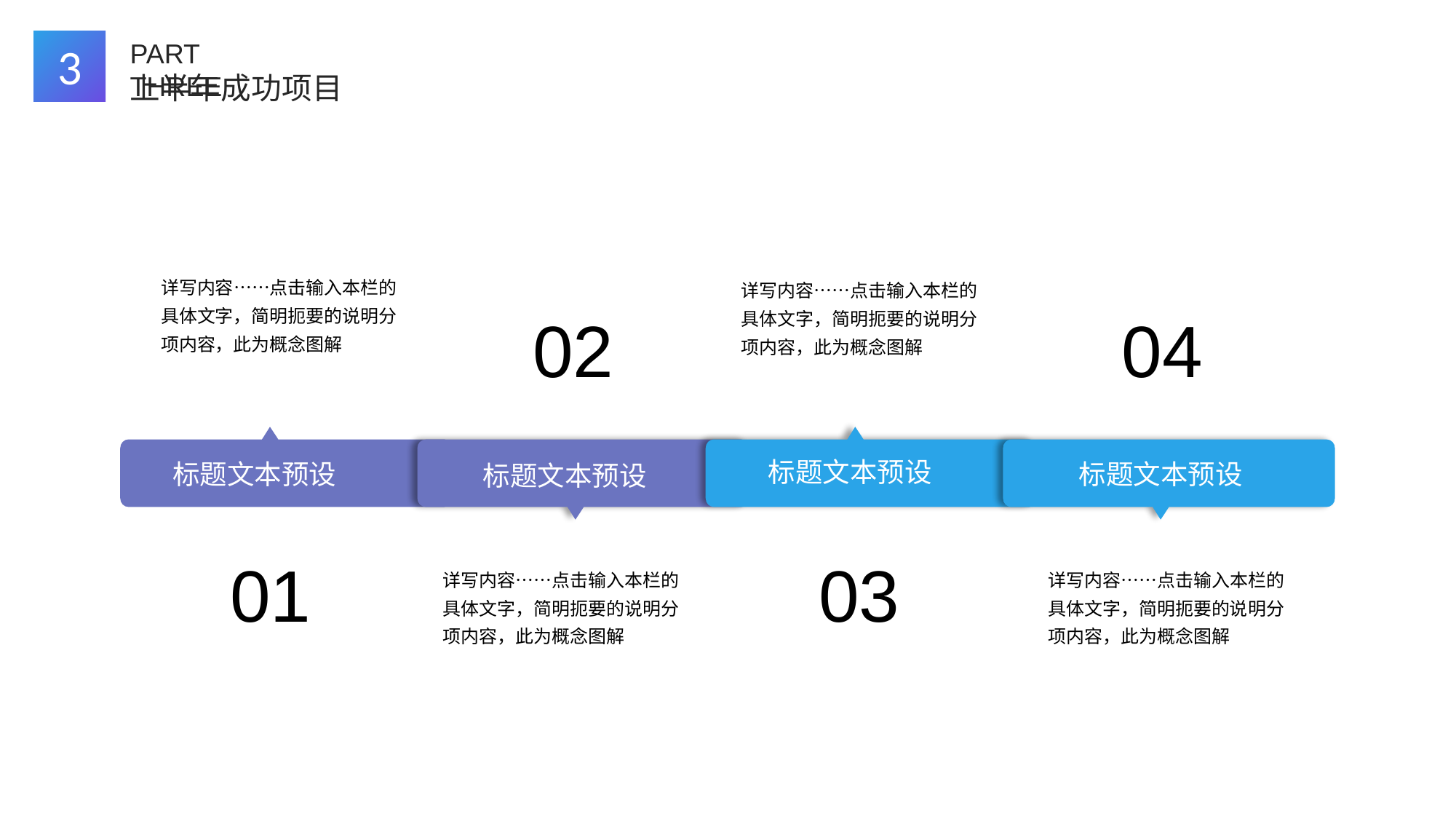

3
PART THREE
上半年成功项目
详写内容……点击输入本栏的具体文字，简明扼要的说明分项内容，此为概念图解
详写内容……点击输入本栏的具体文字，简明扼要的说明分项内容，此为概念图解
02
04

标题文本预设

标题文本预设

标题文本预设
标题文本预设
01
03
详写内容……点击输入本栏的具体文字，简明扼要的说明分项内容，此为概念图解
详写内容……点击输入本栏的具体文字，简明扼要的说明分项内容，此为概念图解